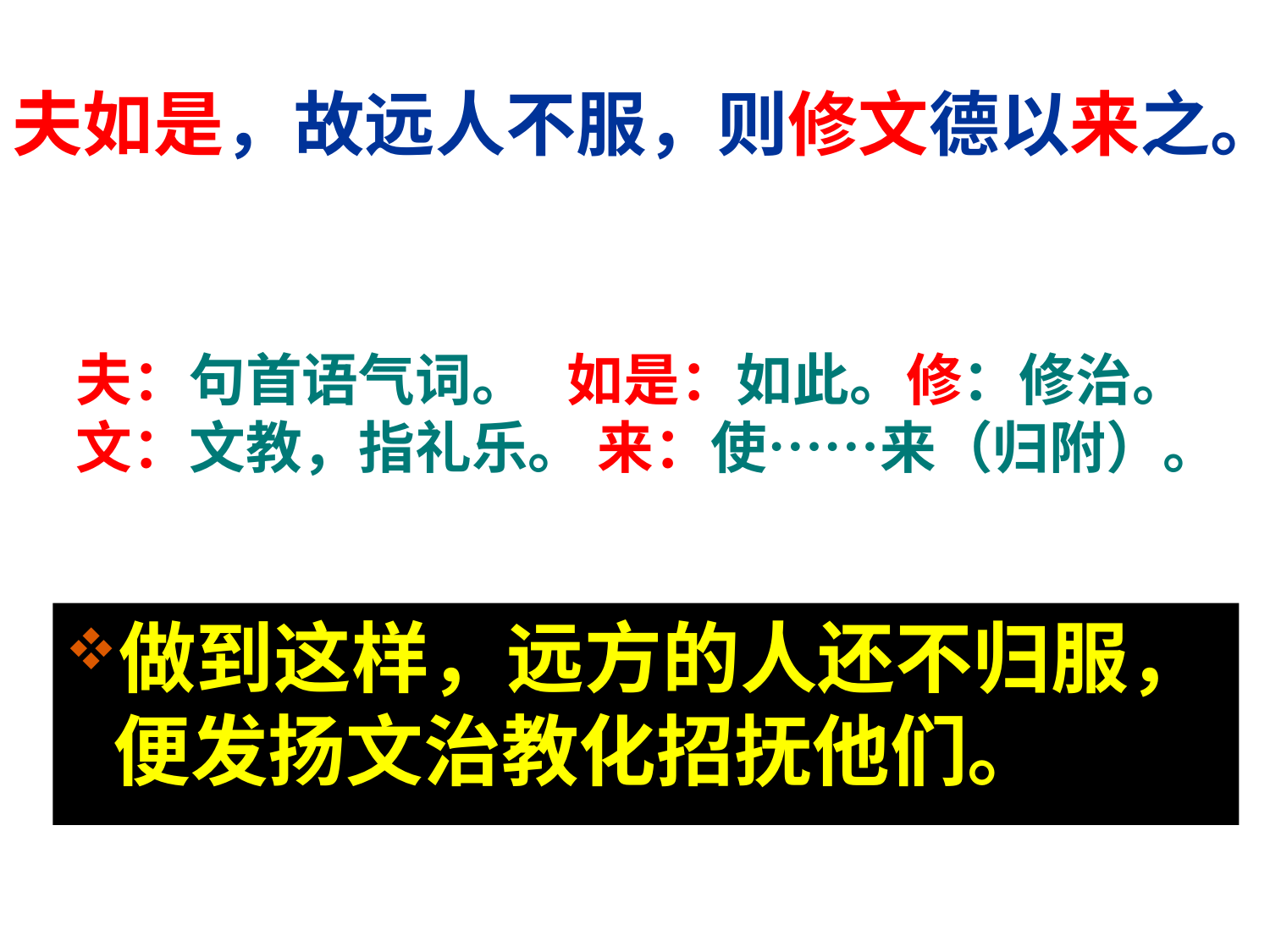

# 夫如是，故远人不服，则修文德以来之。
夫：句首语气词。   如是：如此。修：修治。
文：文教，指礼乐。 来：使……来（归附）。
做到这样，远方的人还不归服，便发扬文治教化招抚他们。